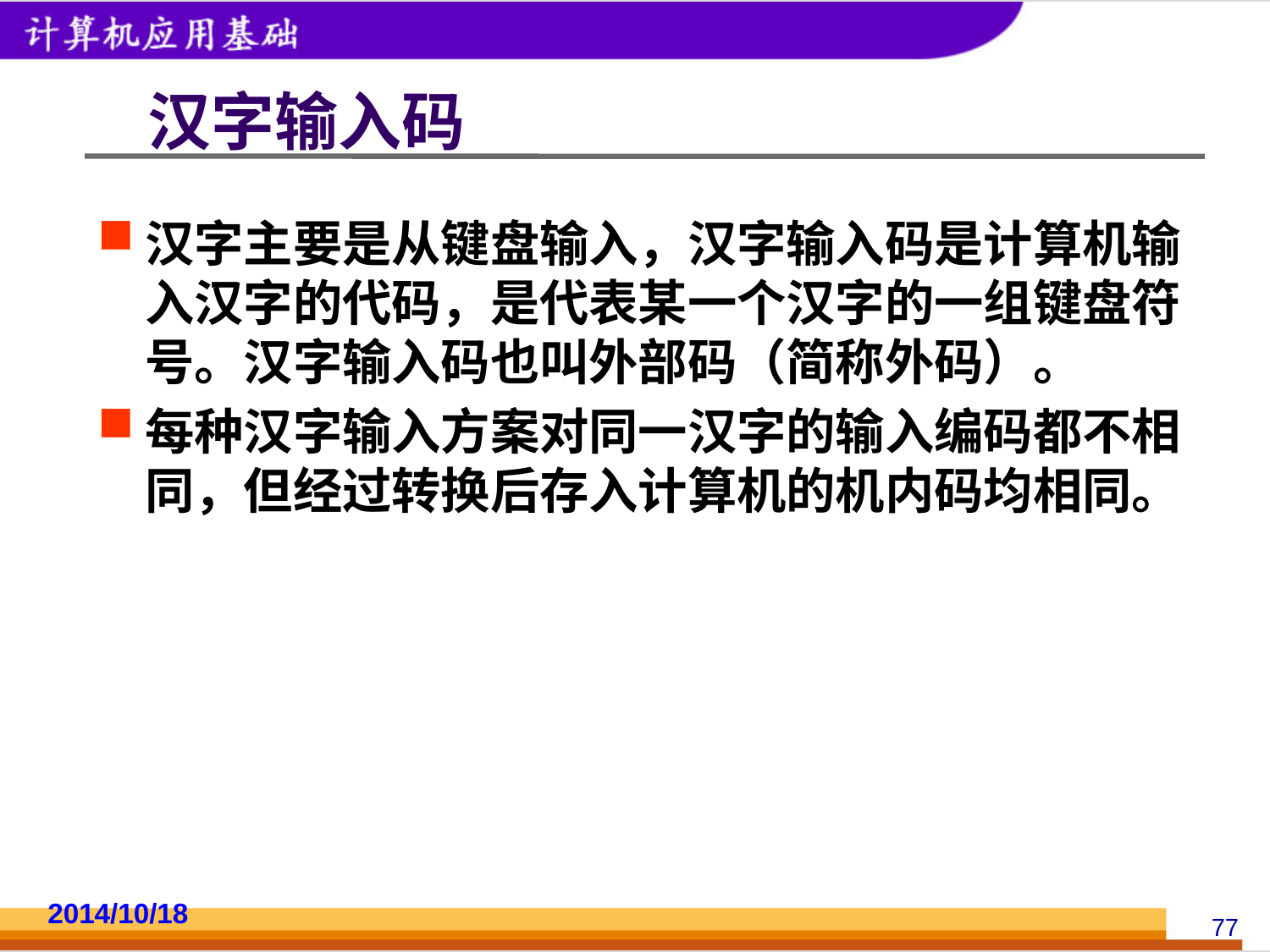

# 汉字输入码
汉字主要是从键盘输入，汉字输入码是计算机输入汉字的代码，是代表某一个汉字的一组键盘符号。汉字输入码也叫外部码（简称外码）。
每种汉字输入方案对同一汉字的输入编码都不相同，但经过转换后存入计算机的机内码均相同。
2014/10/18